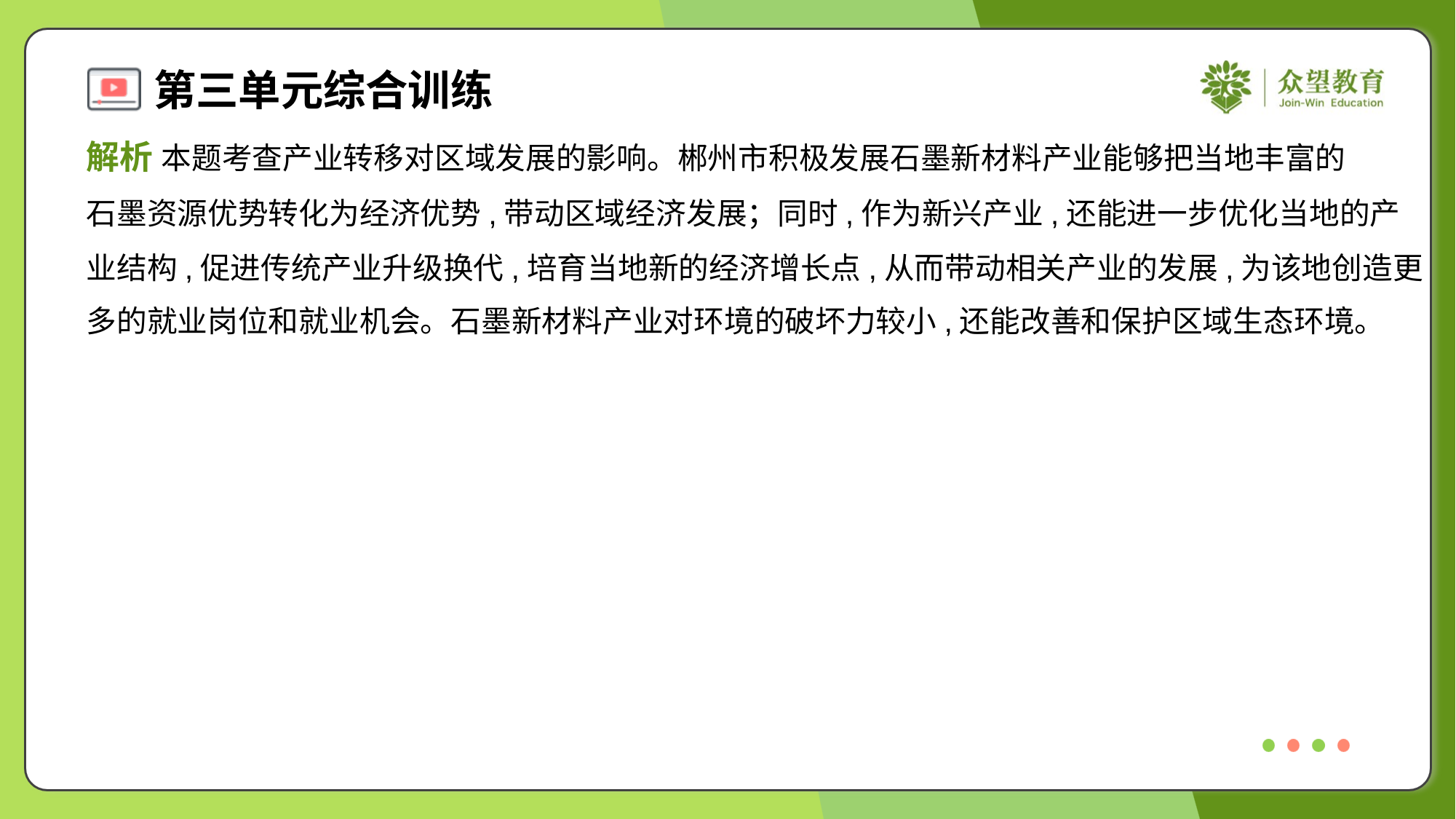

解析 本题考查产业转移对区域发展的影响。郴州市积极发展石墨新材料产业能够把当地丰富的
石墨资源优势转化为经济优势,带动区域经济发展；同时,作为新兴产业,还能进一步优化当地的产
业结构,促进传统产业升级换代,培育当地新的经济增长点,从而带动相关产业的发展,为该地创造更
多的就业岗位和就业机会。石墨新材料产业对环境的破坏力较小,还能改善和保护区域生态环境。